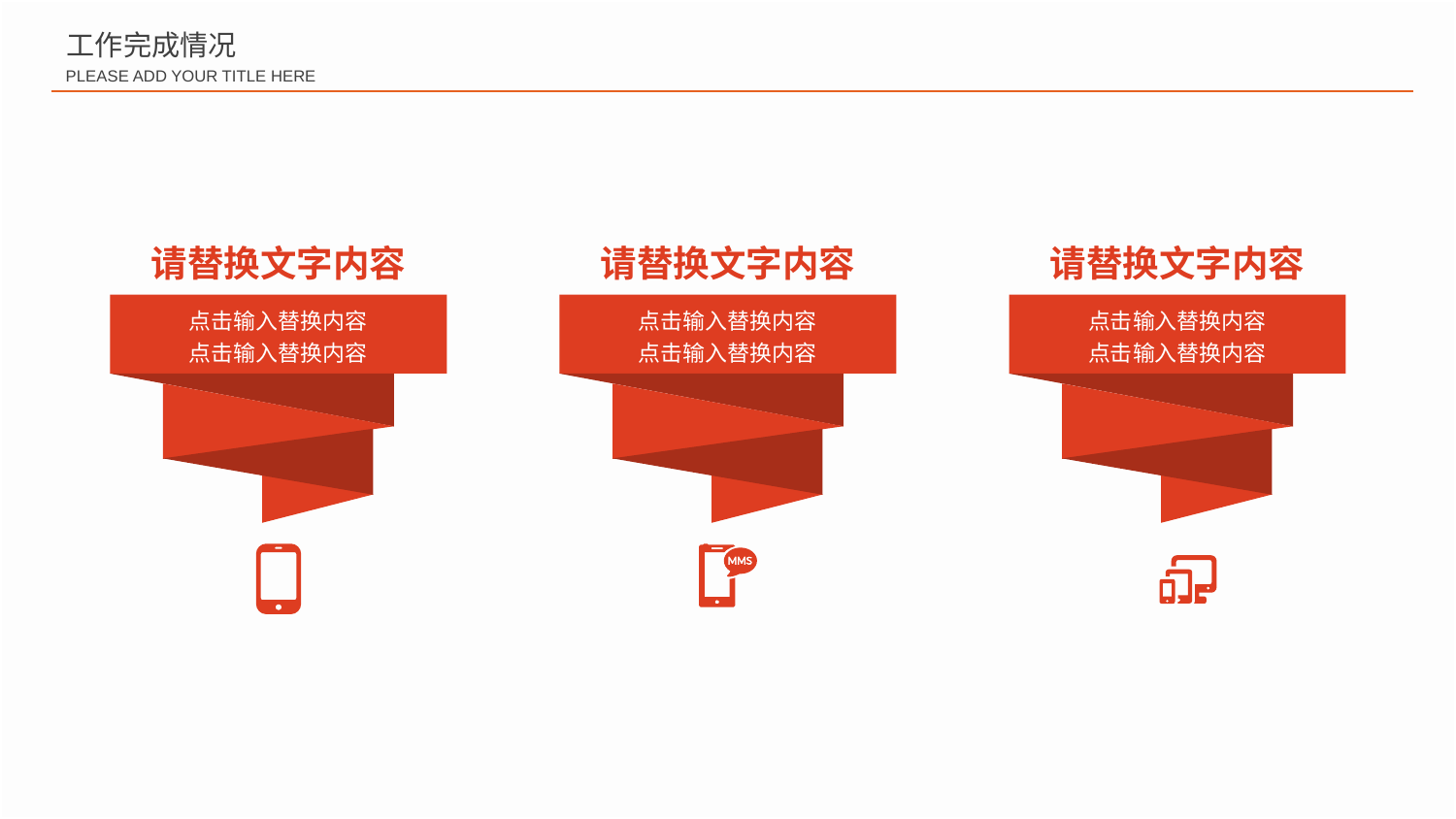

工作完成情况
PLEASE ADD YOUR TITLE HERE
请替换文字内容
请替换文字内容
请替换文字内容
点击输入替换内容
点击输入替换内容
点击输入替换内容
点击输入替换内容
点击输入替换内容
点击输入替换内容